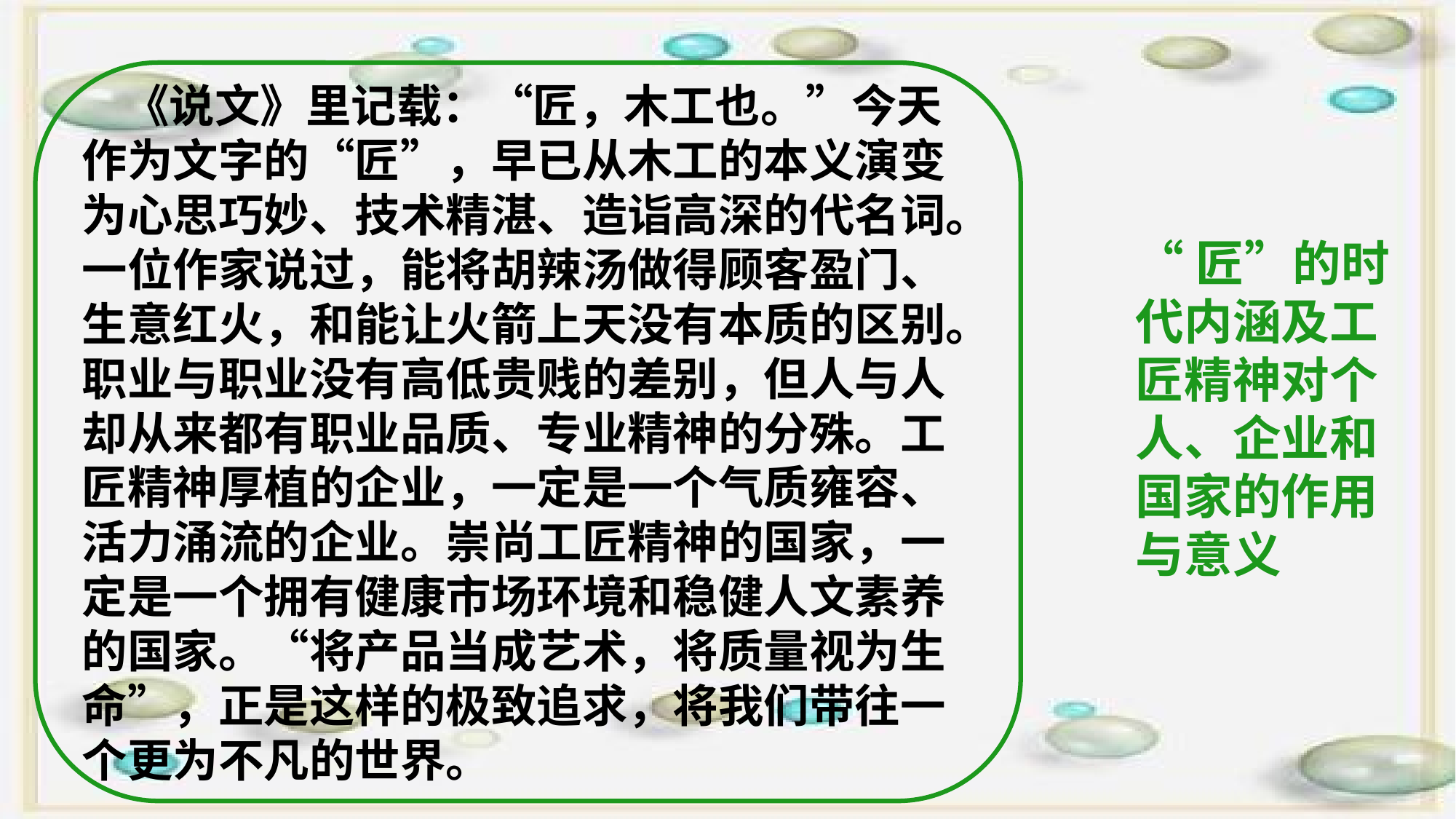

《说文》里记载：“匠，木工也。”今天作为文字的“匠”，早已从木工的本义演变为心思巧妙、技术精湛、造诣高深的代名词。一位作家说过，能将胡辣汤做得顾客盈门、生意红火，和能让火箭上天没有本质的区别。职业与职业没有高低贵贱的差别，但人与人却从来都有职业品质、专业精神的分殊。工匠精神厚植的企业，一定是一个气质雍容、活力涌流的企业。崇尚工匠精神的国家，一定是一个拥有健康市场环境和稳健人文素养的国家。“将产品当成艺术，将质量视为生命”，正是这样的极致追求，将我们带往一个更为不凡的世界。
“匠”的时代内涵及工匠精神对个人、企业和国家的作用与意义